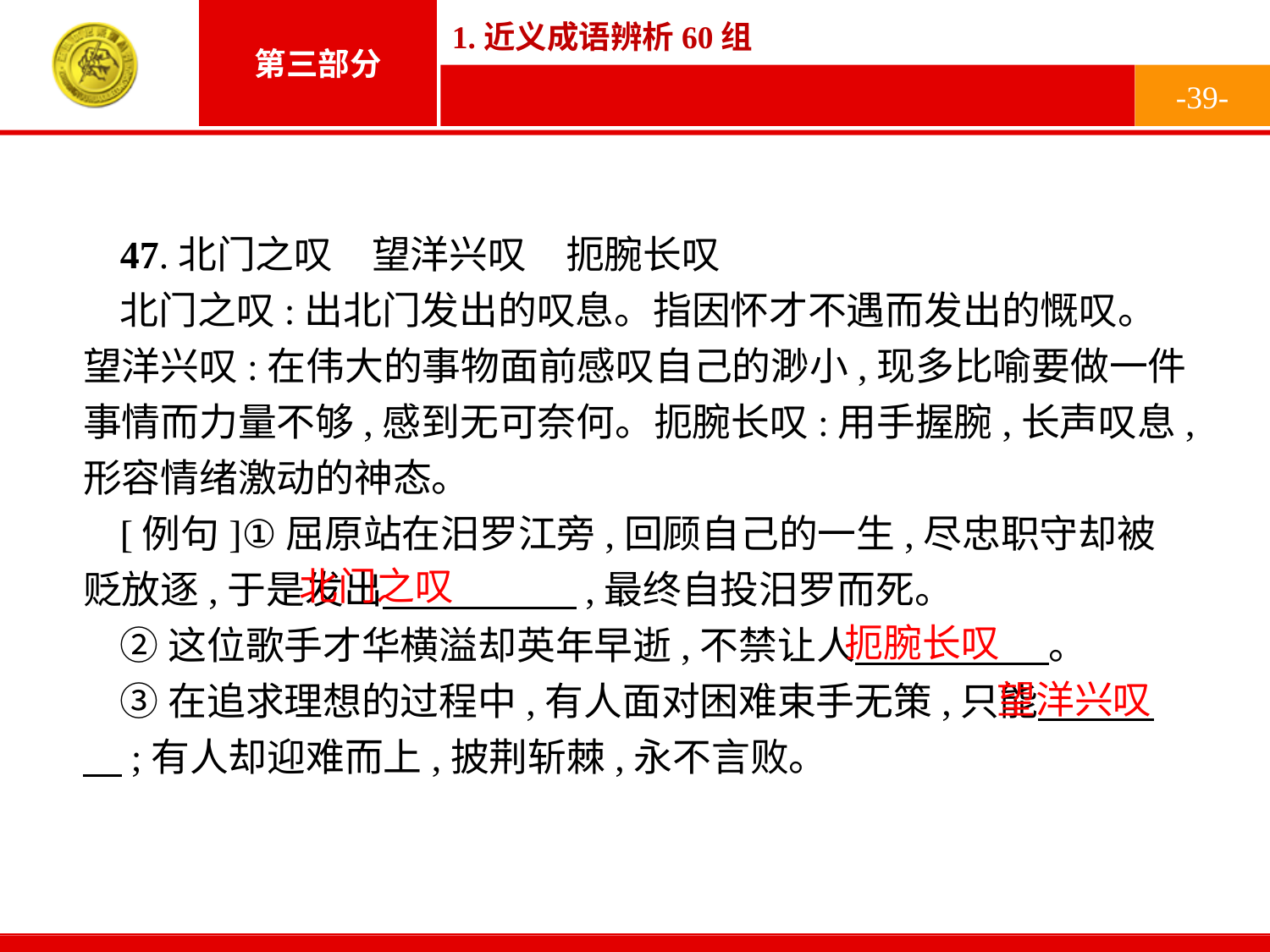

-39-
47.北门之叹　望洋兴叹　扼腕长叹
北门之叹:出北门发出的叹息。指因怀才不遇而发出的慨叹。望洋兴叹:在伟大的事物面前感叹自己的渺小,现多比喻要做一件事情而力量不够,感到无可奈何。扼腕长叹:用手握腕,长声叹息,形容情绪激动的神态。
[例句]①屈原站在汨罗江旁,回顾自己的一生,尽忠职守却被贬放逐,于是发出　　　　　,最终自投汨罗而死。
②这位歌手才华横溢却英年早逝,不禁让人　　　　　。
③在追求理想的过程中,有人面对困难束手无策,只能　　　　;有人却迎难而上,披荆斩棘,永不言败。
北门之叹
扼腕长叹
望洋兴叹